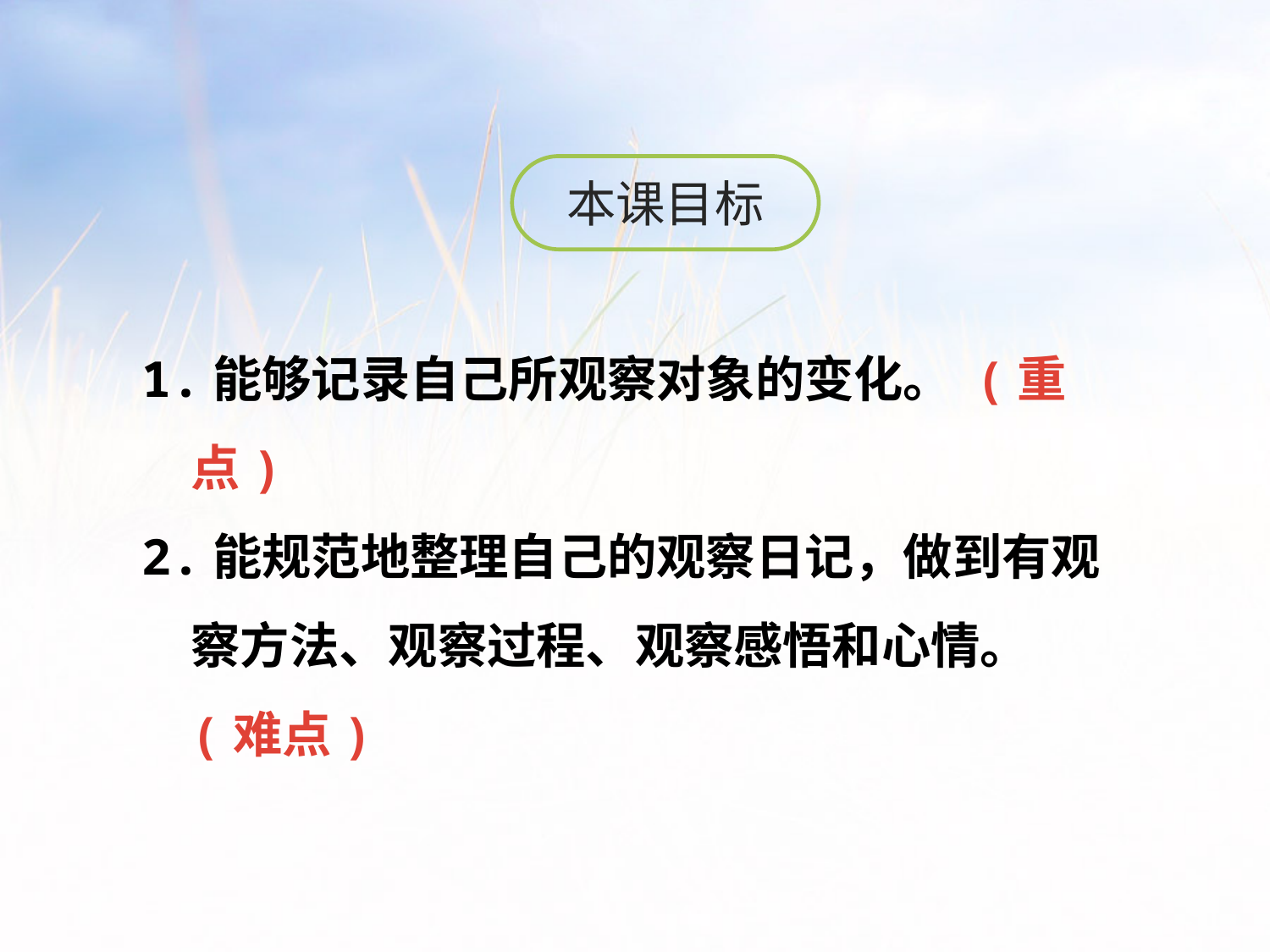

本课目标
1.能够记录自己所观察对象的变化。 (重点)
2.能规范地整理自己的观察日记，做到有观察方法、观察过程、观察感悟和心情。(难点)